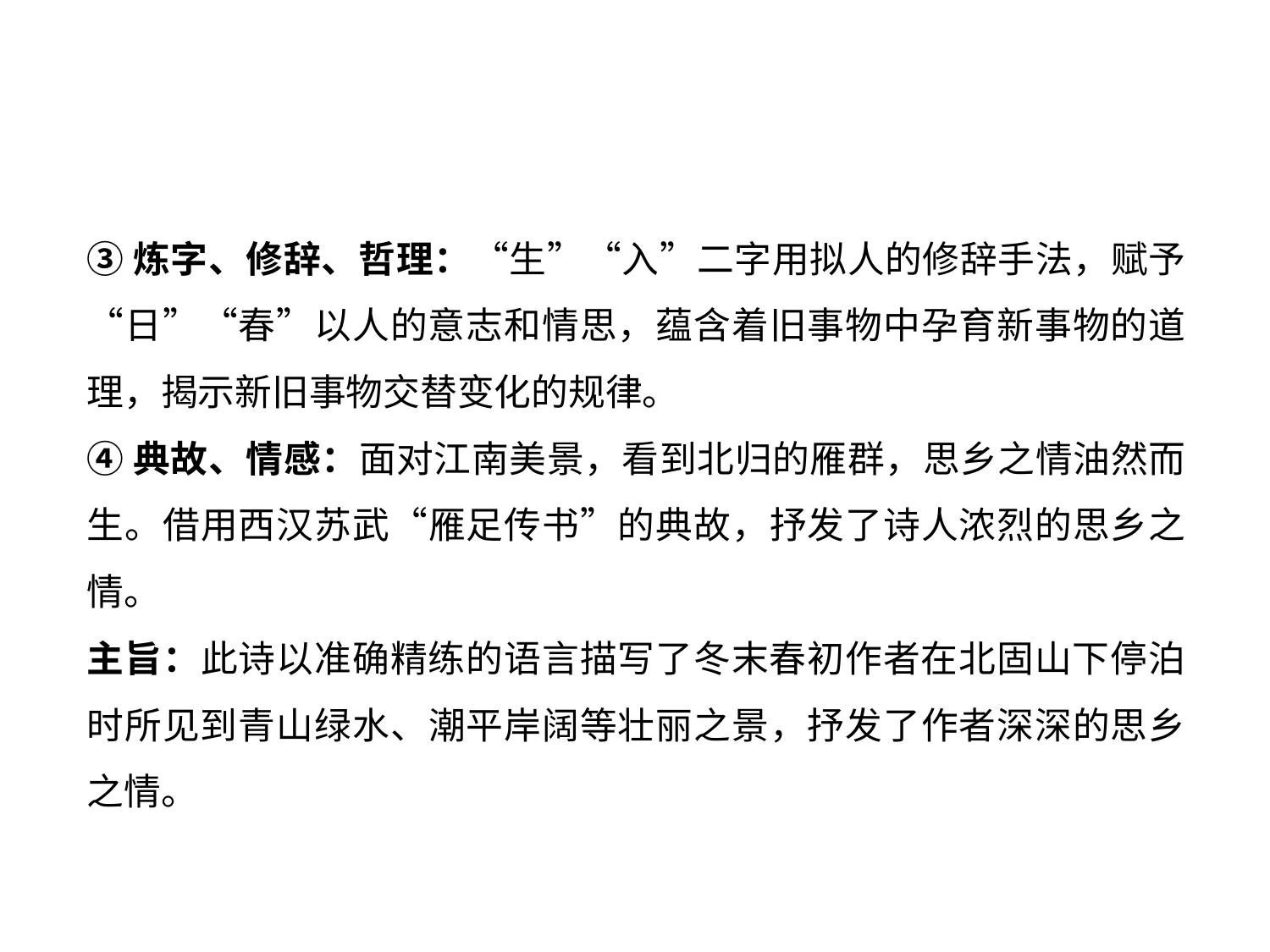

③炼字、修辞、哲理：“生”“入”二字用拟人的修辞手法，赋予“日”“春”以人的意志和情思，蕴含着旧事物中孕育新事物的道理，揭示新旧事物交替变化的规律。
④典故、情感：面对江南美景，看到北归的雁群，思乡之情油然而生。借用西汉苏武“雁足传书”的典故，抒发了诗人浓烈的思乡之情。
主旨：此诗以准确精练的语言描写了冬末春初作者在北固山下停泊时所见到青山绿水、潮平岸阔等壮丽之景，抒发了作者深深的思乡之情。